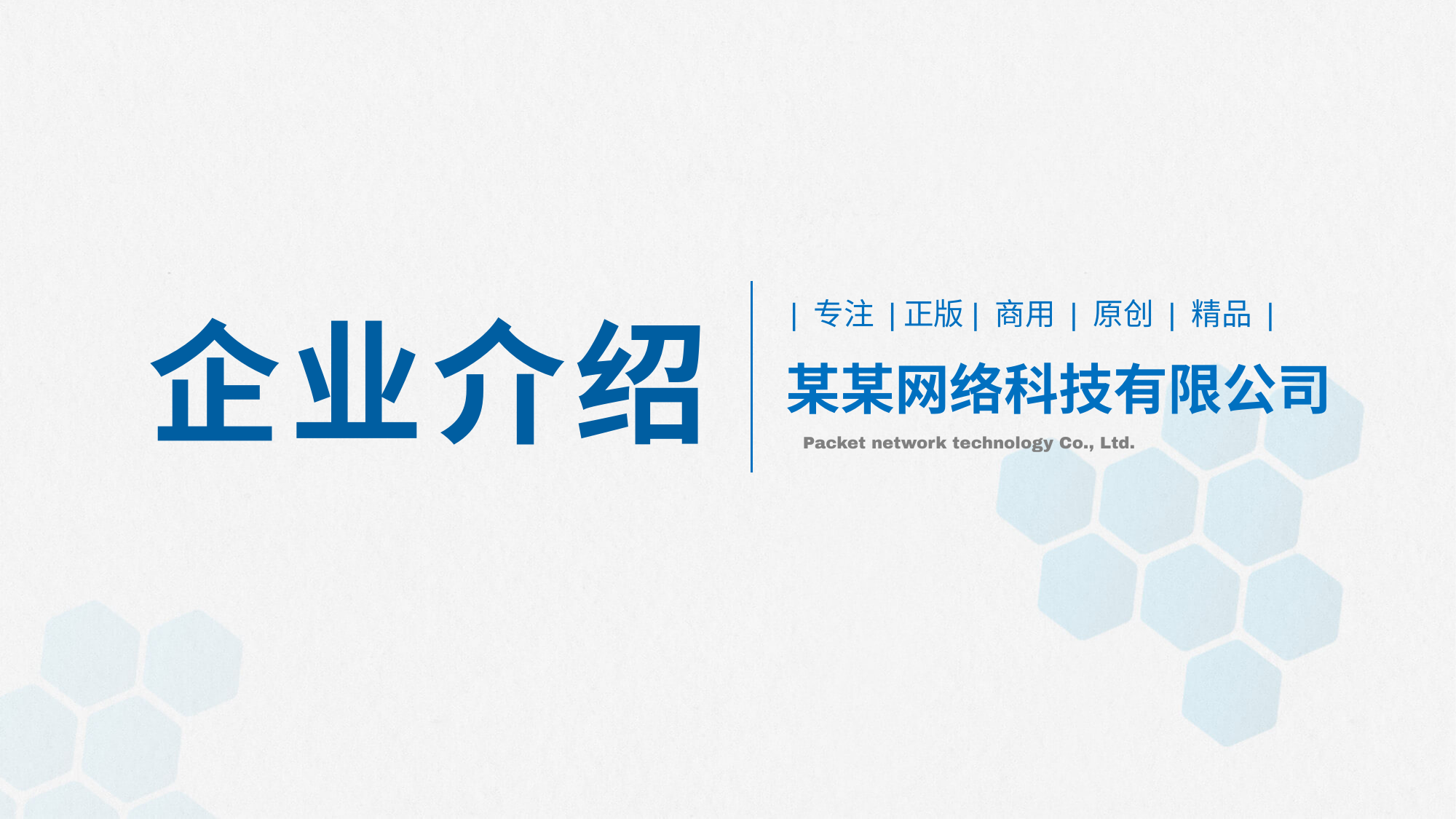

| 专注 |正版| 商用 | 原创 | 精品 |
企业介绍
某某网络科技有限公司
Packet network technology Co., Ltd.